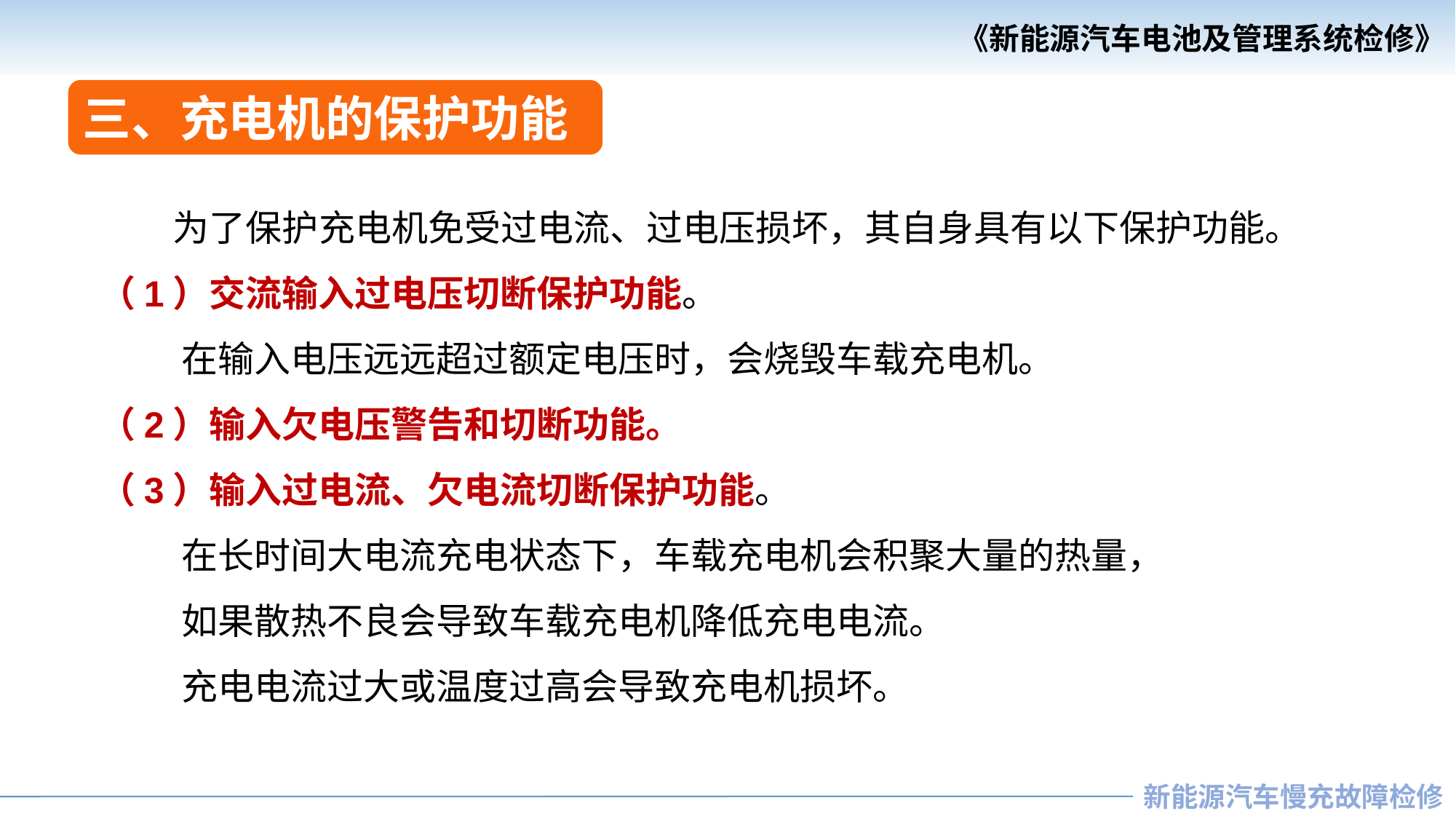

三、充电机的保护功能
        为了保护充电机免受过电流、过电压损坏，其自身具有以下保护功能。
（1）交流输入过电压切断保护功能。
         在输入电压远远超过额定电压时，会烧毁车载充电机。
（2）输入欠电压警告和切断功能。
（3）输入过电流、欠电流切断保护功能。
         在长时间大电流充电状态下，车载充电机会积聚大量的热量，
         如果散热不良会导致车载充电机降低充电电流。
         充电电流过大或温度过高会导致充电机损坏。